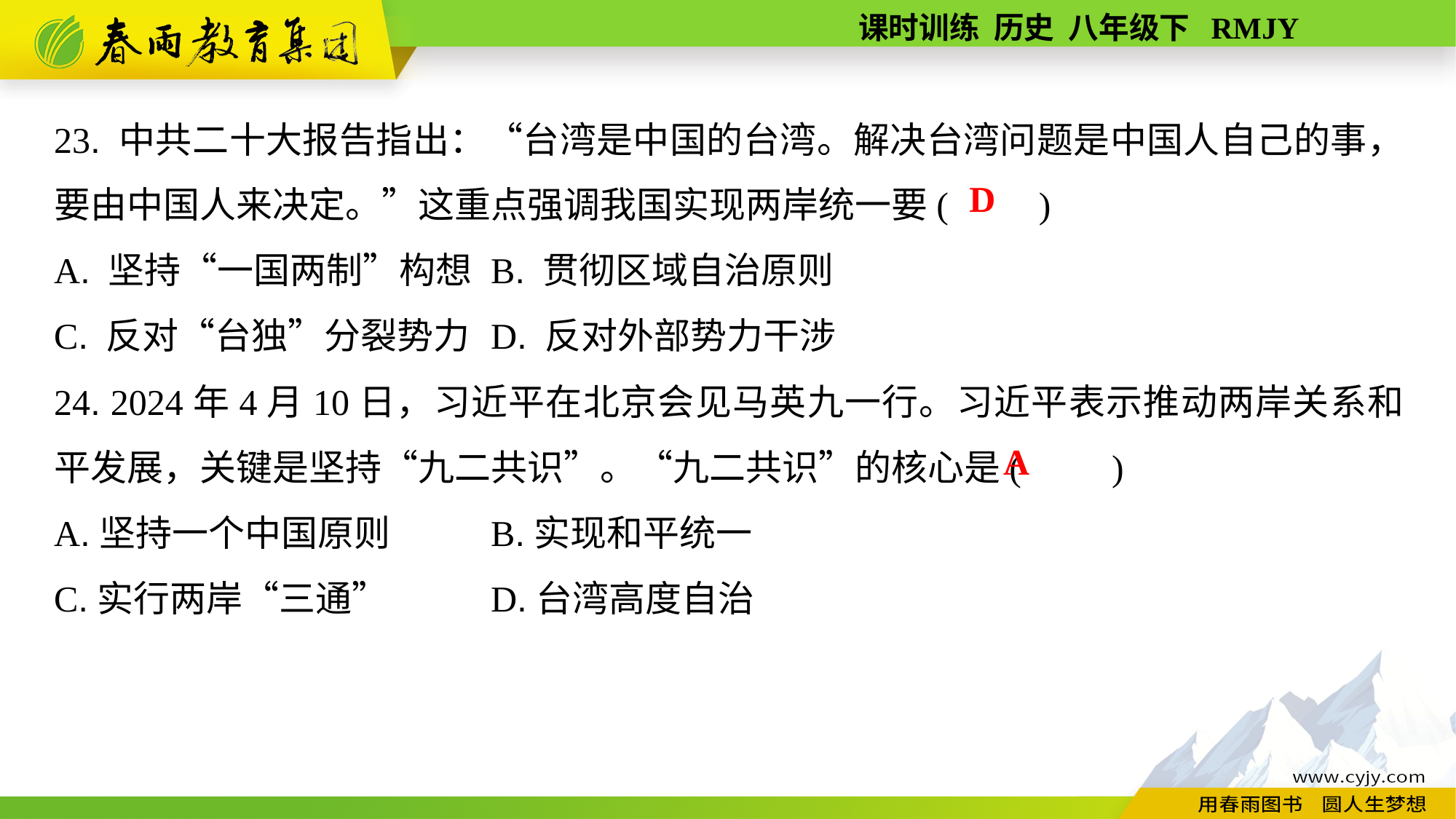

23. 中共二十大报告指出：“台湾是中国的台湾。解决台湾问题是中国人自己的事，要由中国人来决定。”这重点强调我国实现两岸统一要(　　)
A. 坚持“一国两制”构想	B. 贯彻区域自治原则
C. 反对“台独”分裂势力	D. 反对外部势力干涉
24. 2024年4月10日，习近平在北京会见马英九一行。习近平表示推动两岸关系和平发展，关键是坚持“九二共识”。“九二共识”的核心是(　　)
A.坚持一个中国原则	B.实现和平统一
C.实行两岸“三通”	D.台湾高度自治
D
A